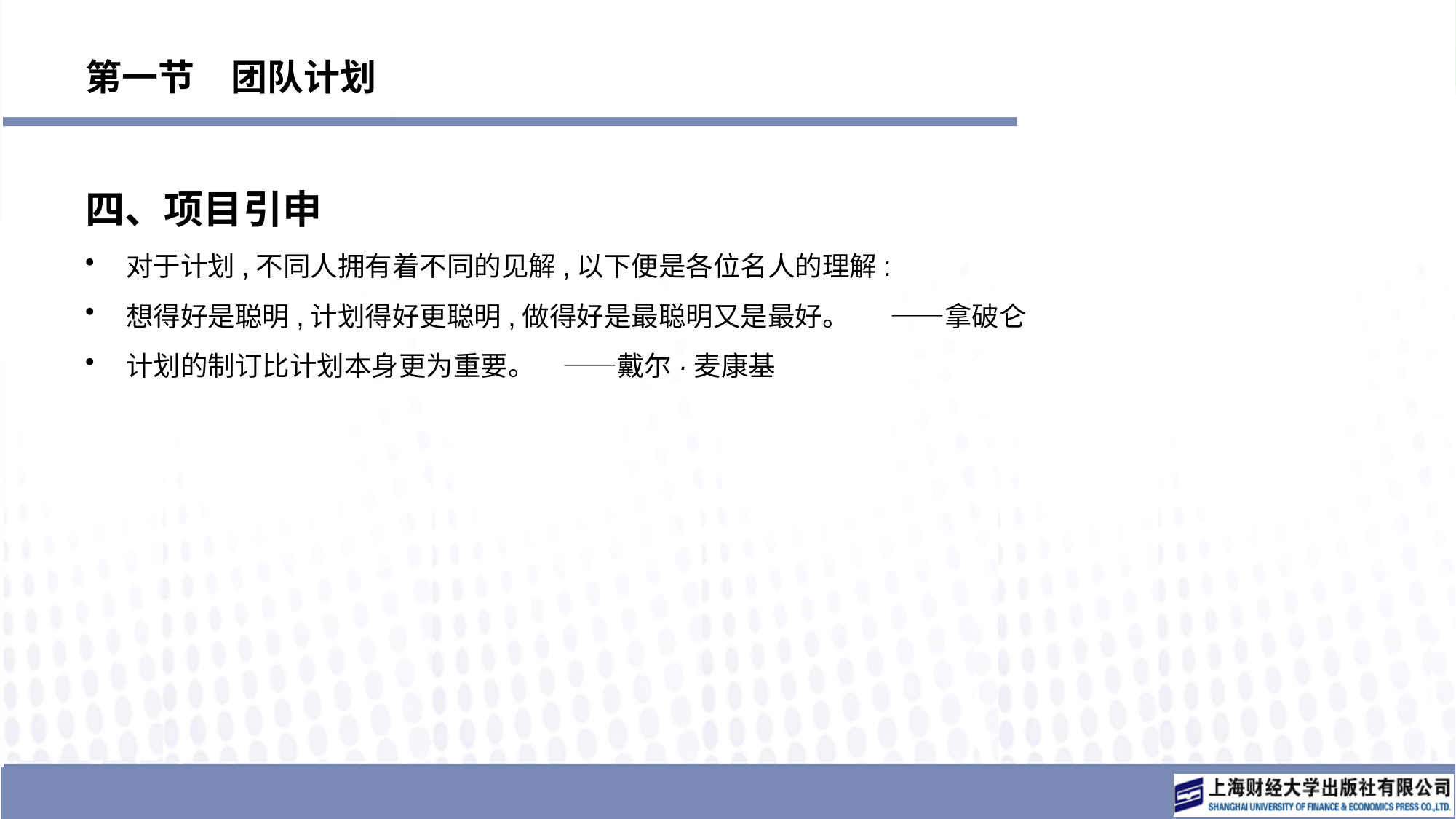

# 第一节　团队计划
四、项目引申
对于计划,不同人拥有着不同的见解,以下便是各位名人的理解:
想得好是聪明,计划得好更聪明,做得好是最聪明又是最好。	——拿破仑
计划的制订比计划本身更为重要。	——戴尔·麦康基